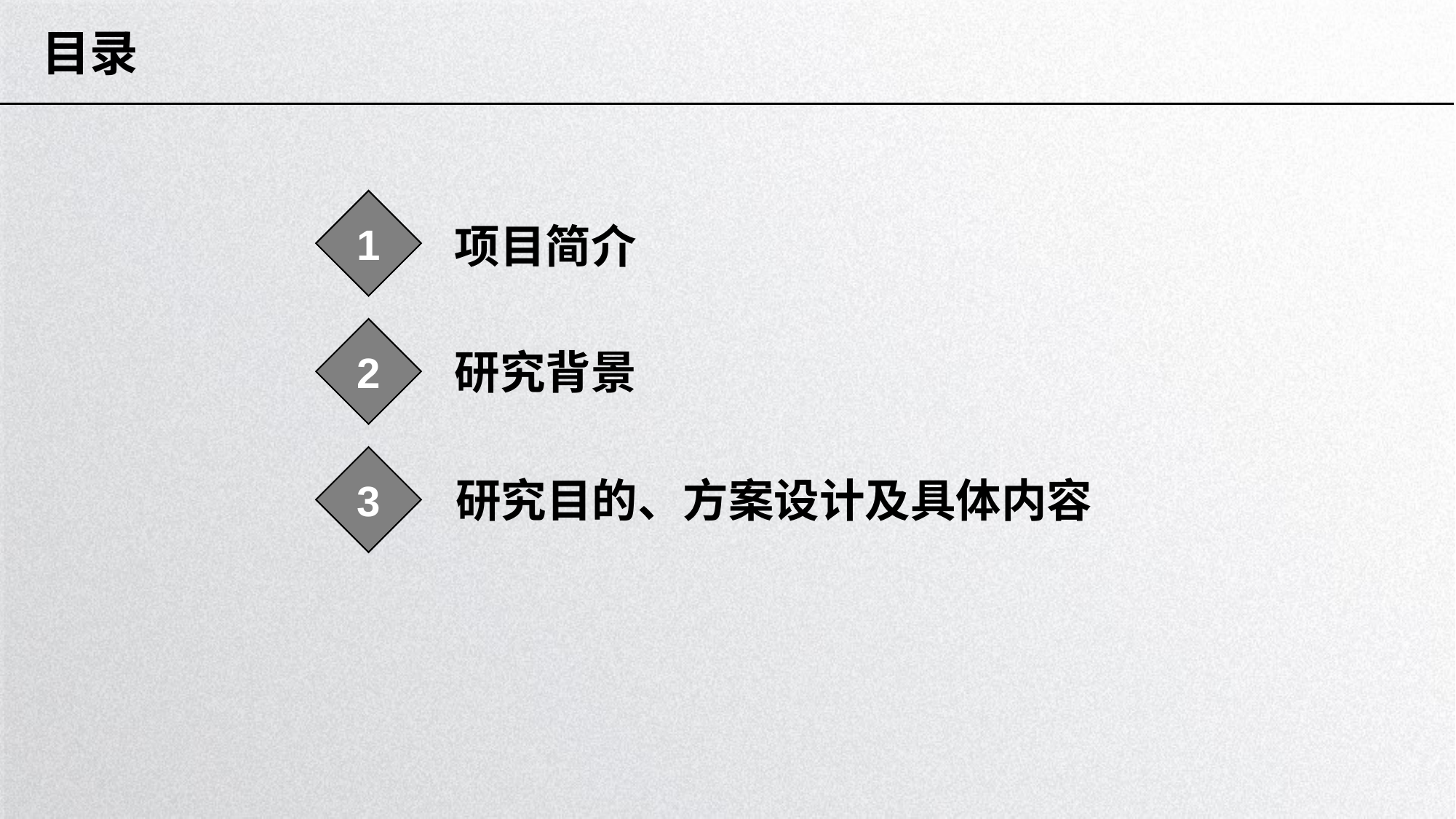

# 目录
1
项目简介
2
研究背景
3
研究目的、方案设计及具体内容